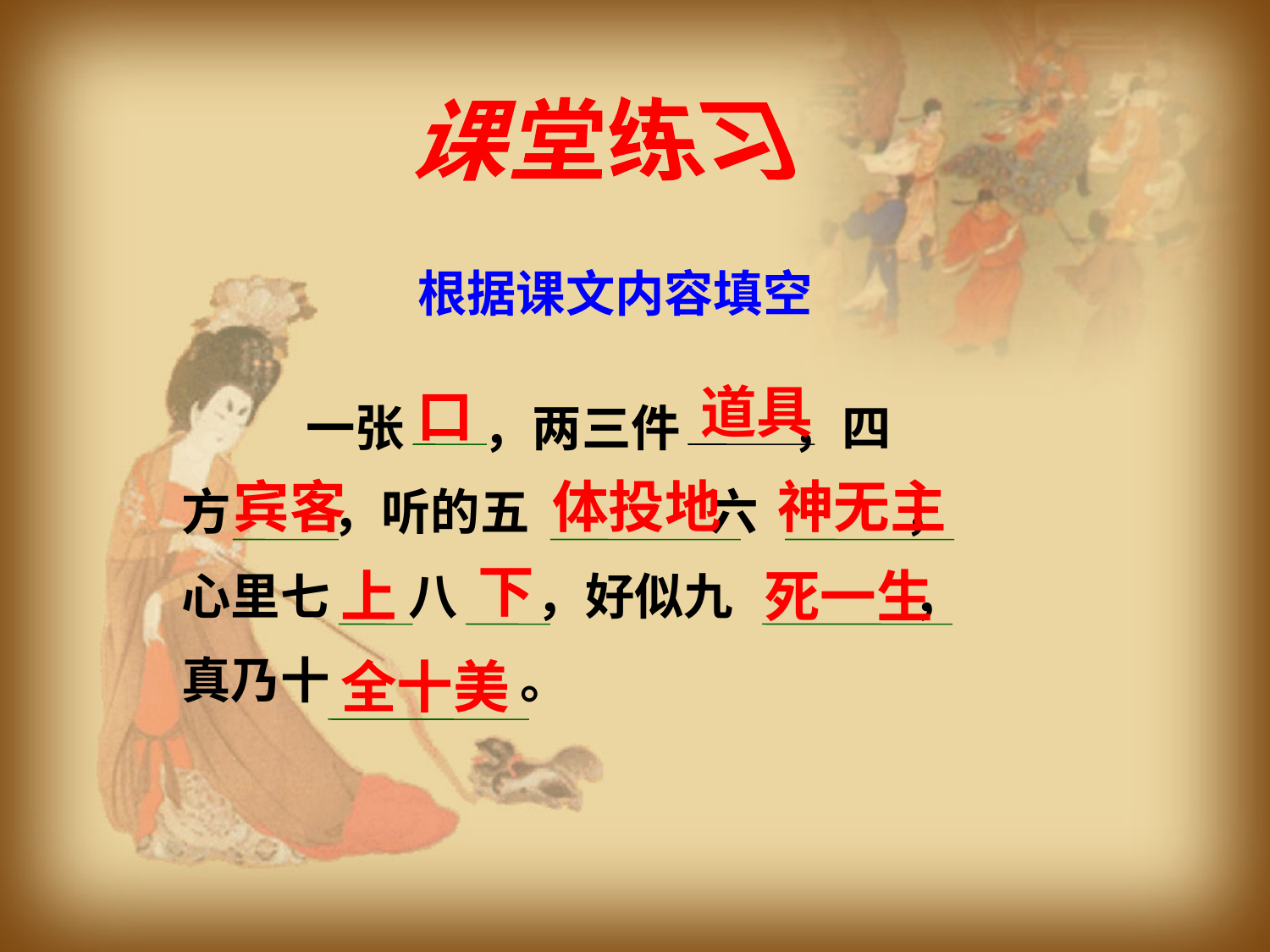

课堂练习
根据课文内容填空
道具
口
          一张       ，两三件          ，四
方         ，听的五                六             ，
心里七       八       ，好似九                ，
真乃十                 。

宾客
体投地
神无主

下
上
死一生

全十美